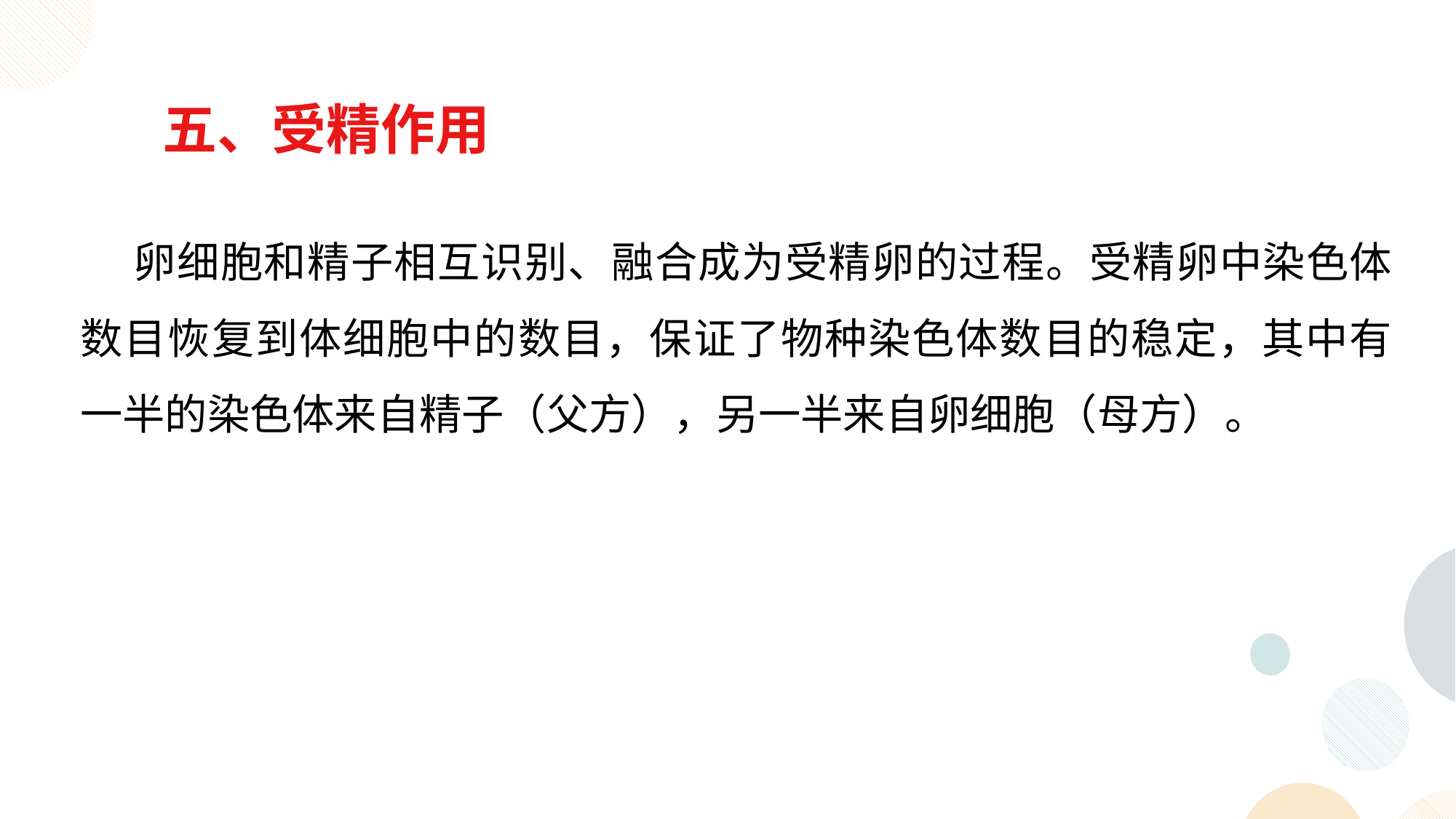

五、受精作用
    卵细胞和精子相互识别、融合成为受精卵的过程。受精卵中染色体数目恢复到体细胞中的数目，保证了物种染色体数目的稳定，其中有一半的染色体来自精子（父方），另一半来自卵细胞（母方）。